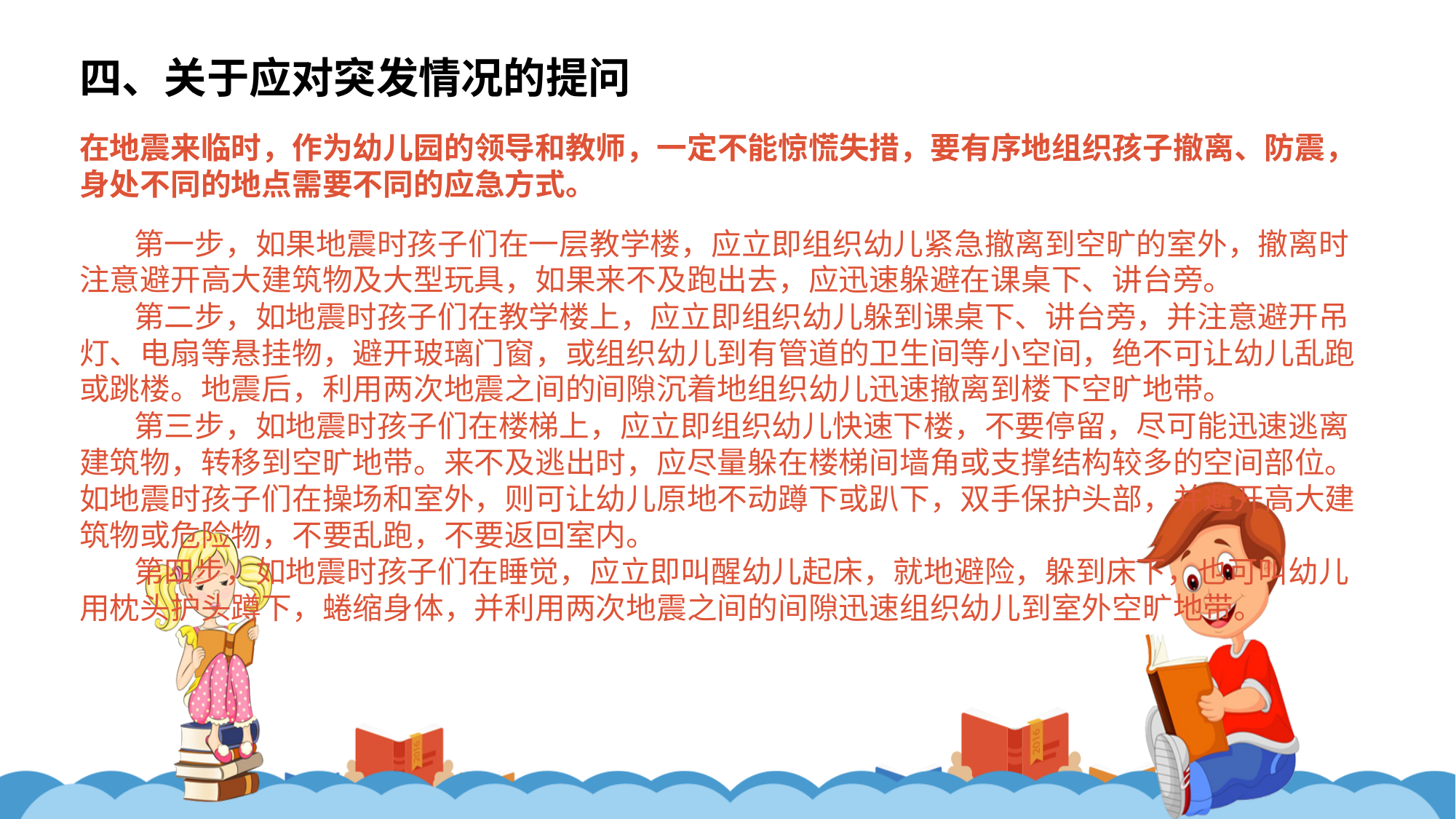

四、关于应对突发情况的提问
在地震来临时，作为幼儿园的领导和教师，一定不能惊慌失措，要有序地组织孩子撤离、防震，
身处不同的地点需要不同的应急方式。
第一步，如果地震时孩子们在一层教学楼，应立即组织幼儿紧急撤离到空旷的室外，撤离时注意避开高大建筑物及大型玩具，如果来不及跑出去，应迅速躲避在课桌下、讲台旁。
第二步，如地震时孩子们在教学楼上，应立即组织幼儿躲到课桌下、讲台旁，并注意避开吊灯、电扇等悬挂物，避开玻璃门窗，或组织幼儿到有管道的卫生间等小空间，绝不可让幼儿乱跑或跳楼。地震后，利用两次地震之间的间隙沉着地组织幼儿迅速撤离到楼下空旷地带。
第三步，如地震时孩子们在楼梯上，应立即组织幼儿快速下楼，不要停留，尽可能迅速逃离建筑物，转移到空旷地带。来不及逃出时，应尽量躲在楼梯间墙角或支撑结构较多的空间部位。如地震时孩子们在操场和室外，则可让幼儿原地不动蹲下或趴下，双手保护头部，并避开高大建筑物或危险物，不要乱跑，不要返回室内。
第四步，如地震时孩子们在睡觉，应立即叫醒幼儿起床，就地避险，躲到床下，也可叫幼儿用枕头护头蹲下，蜷缩身体，并利用两次地震之间的间隙迅速组织幼儿到室外空旷地带。